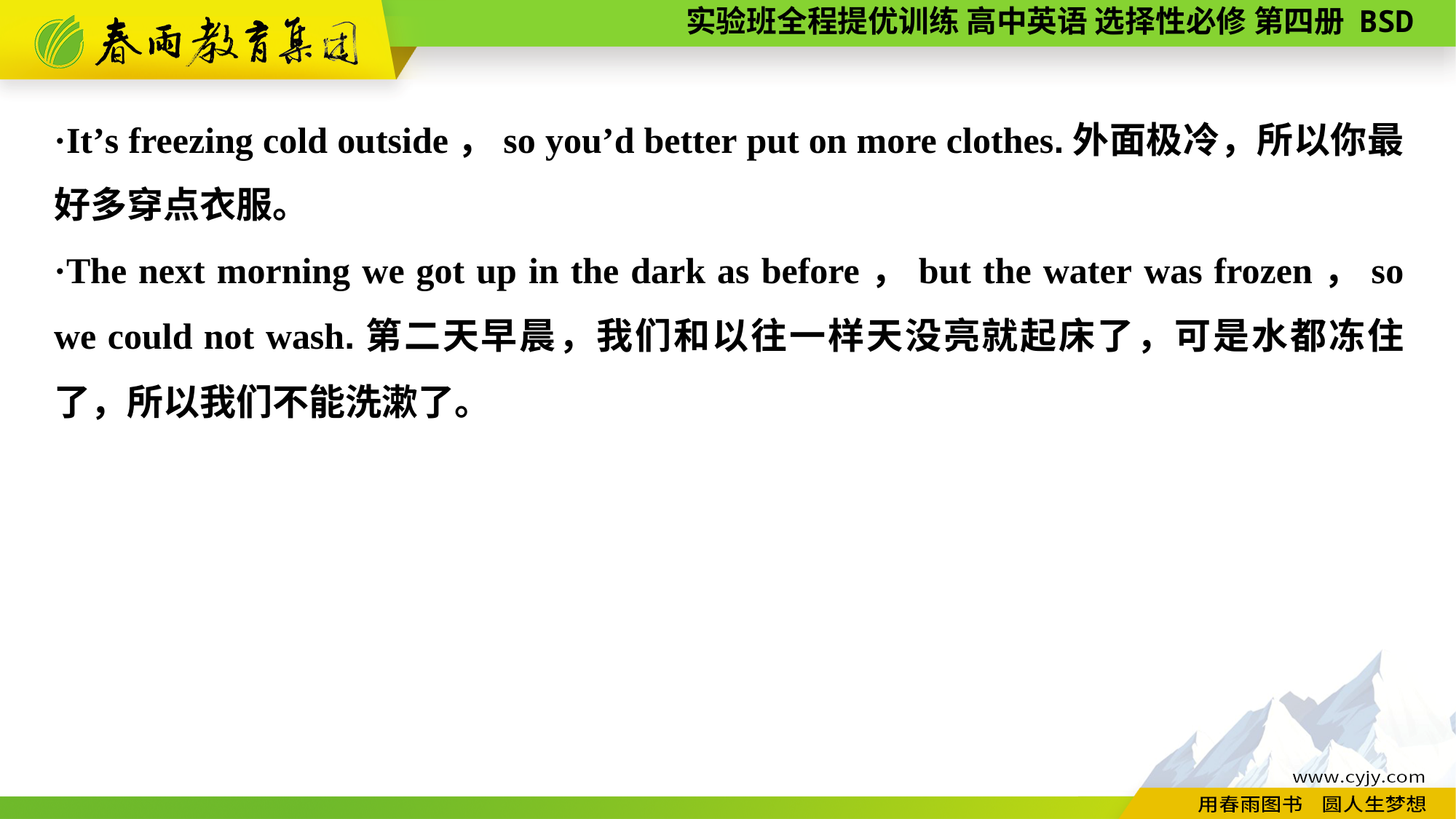

·It’s freezing cold outside，so you’d better put on more clothes.外面极冷，所以你最好多穿点衣服。
·The next morning we got up in the dark as before，but the water was frozen，so we could not wash.第二天早晨，我们和以往一样天没亮就起床了，可是水都冻住了，所以我们不能洗漱了。